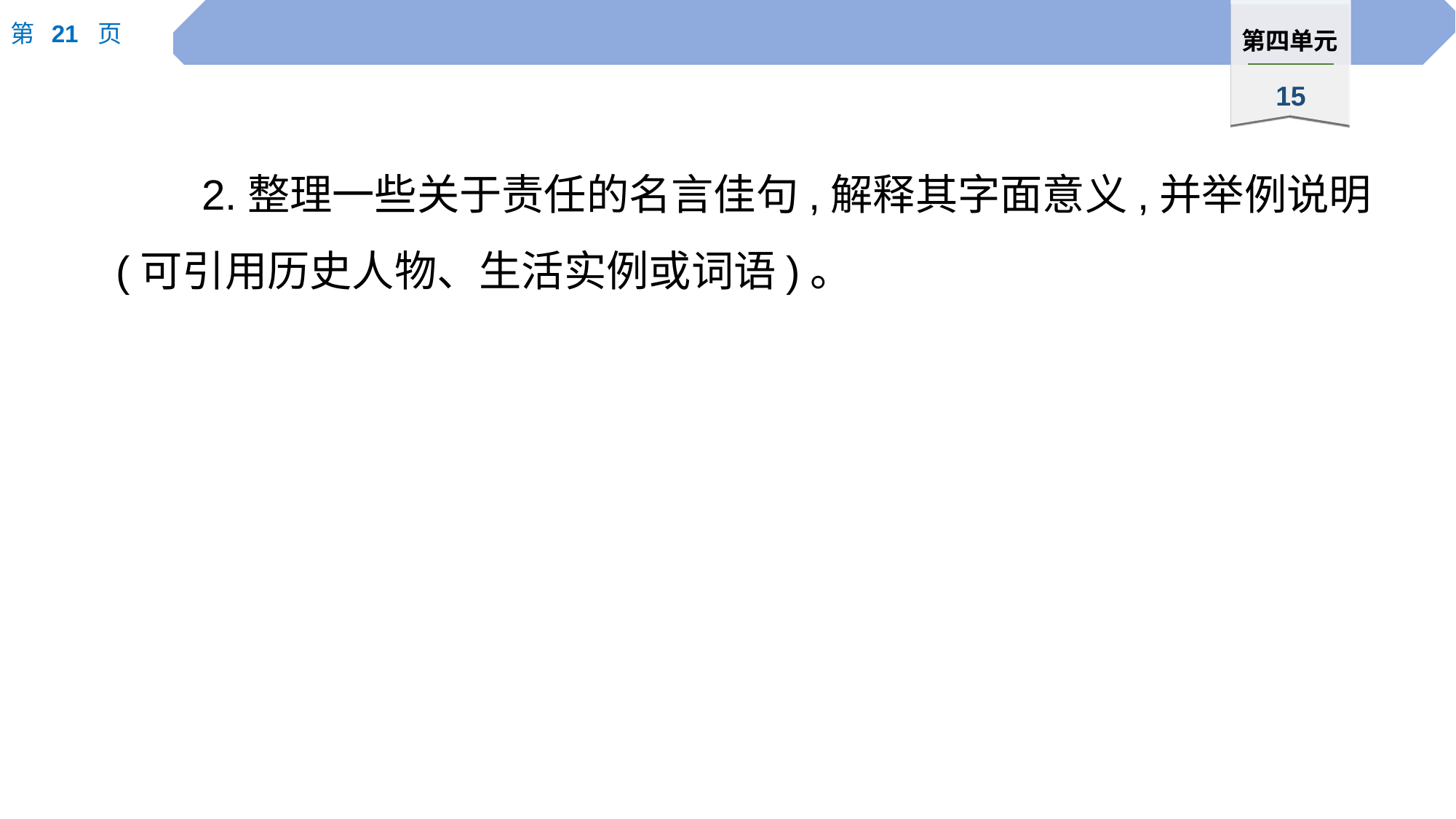

2.整理一些关于责任的名言佳句,解释其字面意义,并举例说明(可引用历史人物、生活实例或词语)。